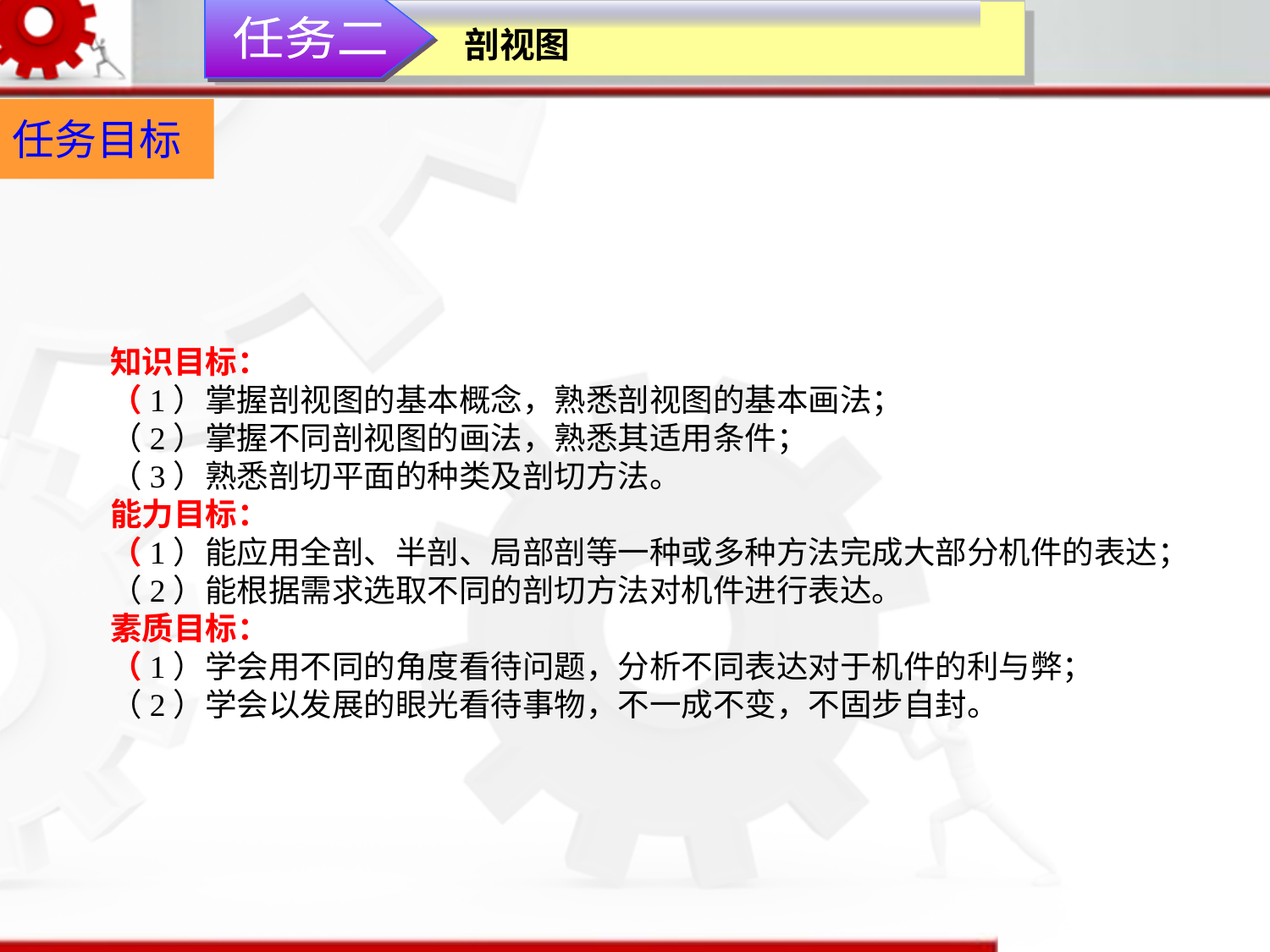

任务二
剖视图
任务目标
知识目标：（1）掌握剖视图的基本概念，熟悉剖视图的基本画法；（2）掌握不同剖视图的画法，熟悉其适用条件；（3）熟悉剖切平面的种类及剖切方法。
能力目标：（1）能应用全剖、半剖、局部剖等一种或多种方法完成大部分机件的表达；（2）能根据需求选取不同的剖切方法对机件进行表达。
素质目标：（1）学会用不同的角度看待问题，分析不同表达对于机件的利与弊；（2）学会以发展的眼光看待事物，不一成不变，不固步自封。